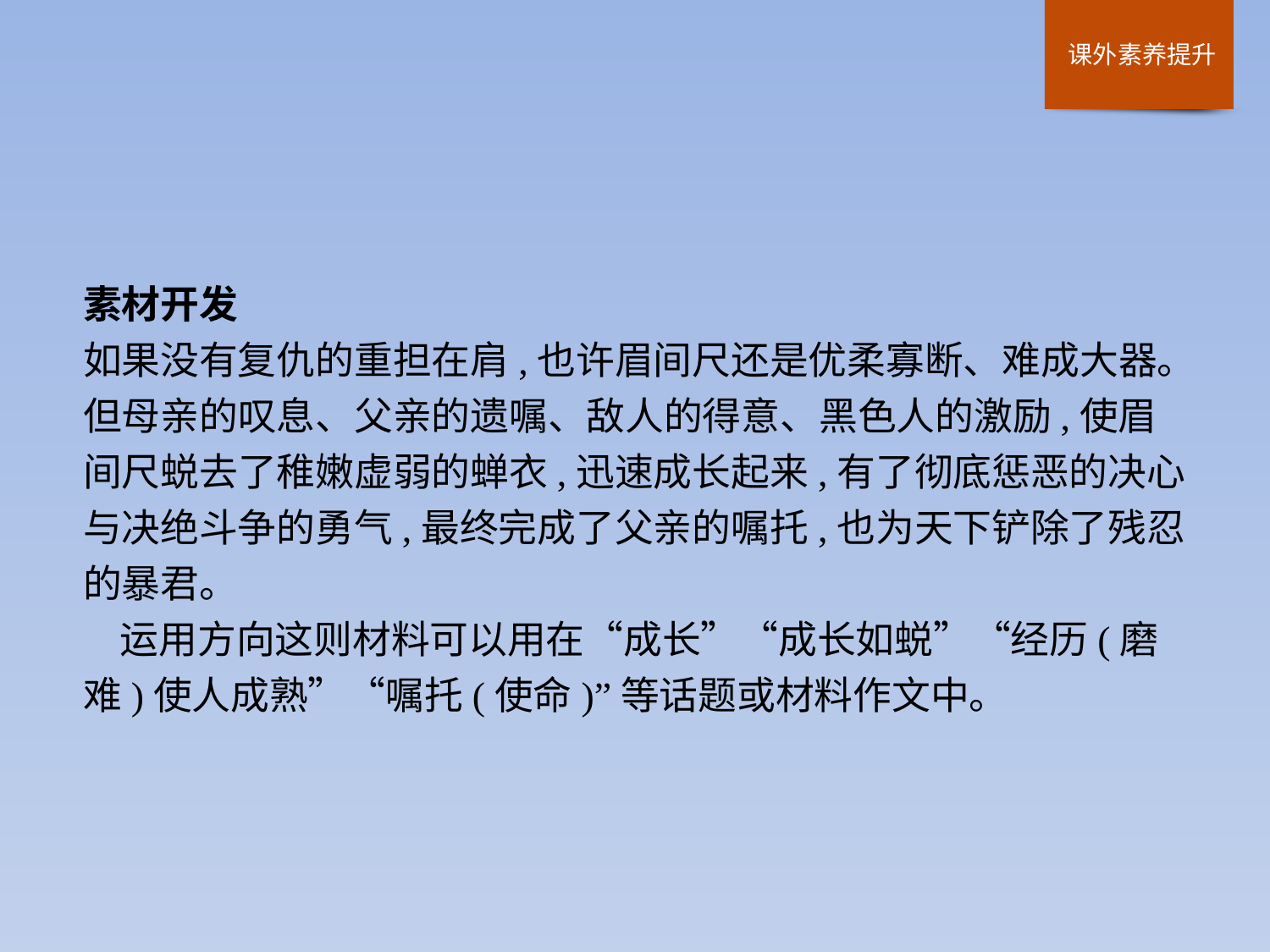

素材开发
如果没有复仇的重担在肩,也许眉间尺还是优柔寡断、难成大器。但母亲的叹息、父亲的遗嘱、敌人的得意、黑色人的激励,使眉间尺蜕去了稚嫩虚弱的蝉衣,迅速成长起来,有了彻底惩恶的决心与决绝斗争的勇气,最终完成了父亲的嘱托,也为天下铲除了残忍的暴君。
运用方向这则材料可以用在“成长”“成长如蜕”“经历(磨难)使人成熟”“嘱托(使命)”等话题或材料作文中。